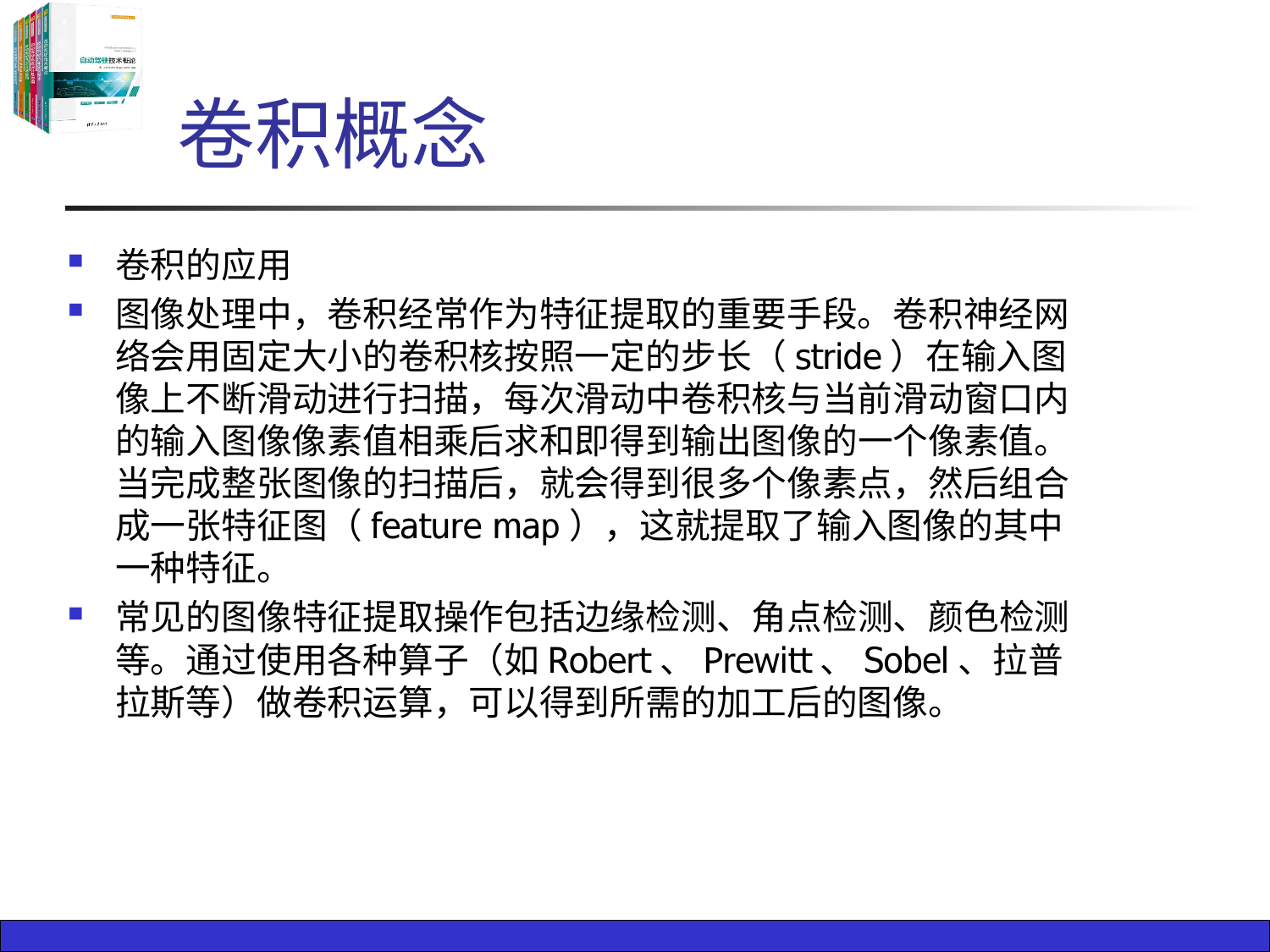

# 卷积概念
卷积的应用
图像处理中，卷积经常作为特征提取的重要手段。卷积神经网络会用固定大小的卷积核按照一定的步长（stride）在输入图像上不断滑动进行扫描，每次滑动中卷积核与当前滑动窗口内的输入图像像素值相乘后求和即得到输出图像的一个像素值。当完成整张图像的扫描后，就会得到很多个像素点，然后组合成一张特征图（feature map），这就提取了输入图像的其中一种特征。
常见的图像特征提取操作包括边缘检测、角点检测、颜色检测等。通过使用各种算子（如Robert、Prewitt、Sobel、拉普拉斯等）做卷积运算，可以得到所需的加工后的图像。